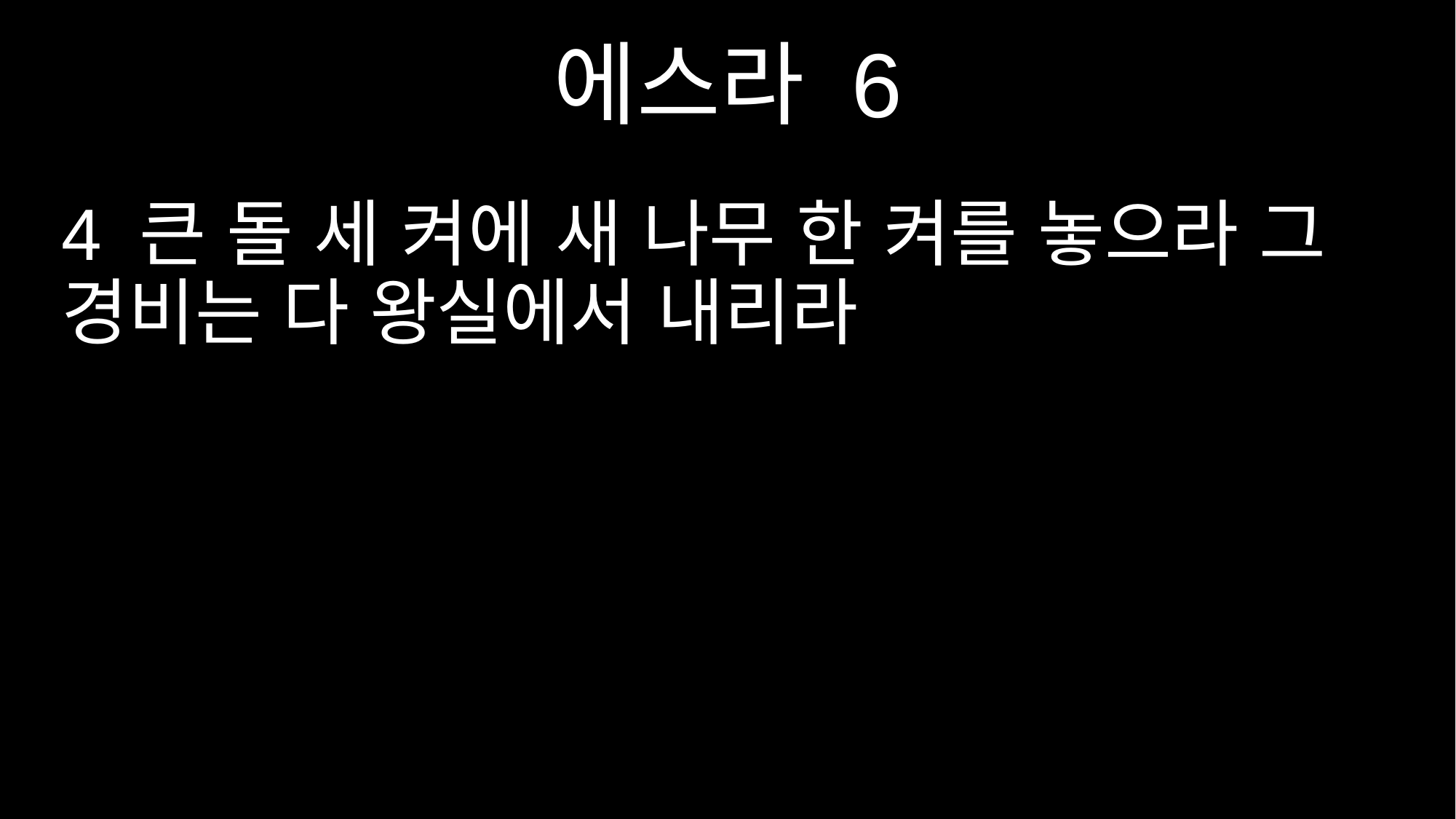

에스라 6
4 큰 돌 세 켜에 새 나무 한 켜를 놓으라 그 경비는 다 왕실에서 내리라